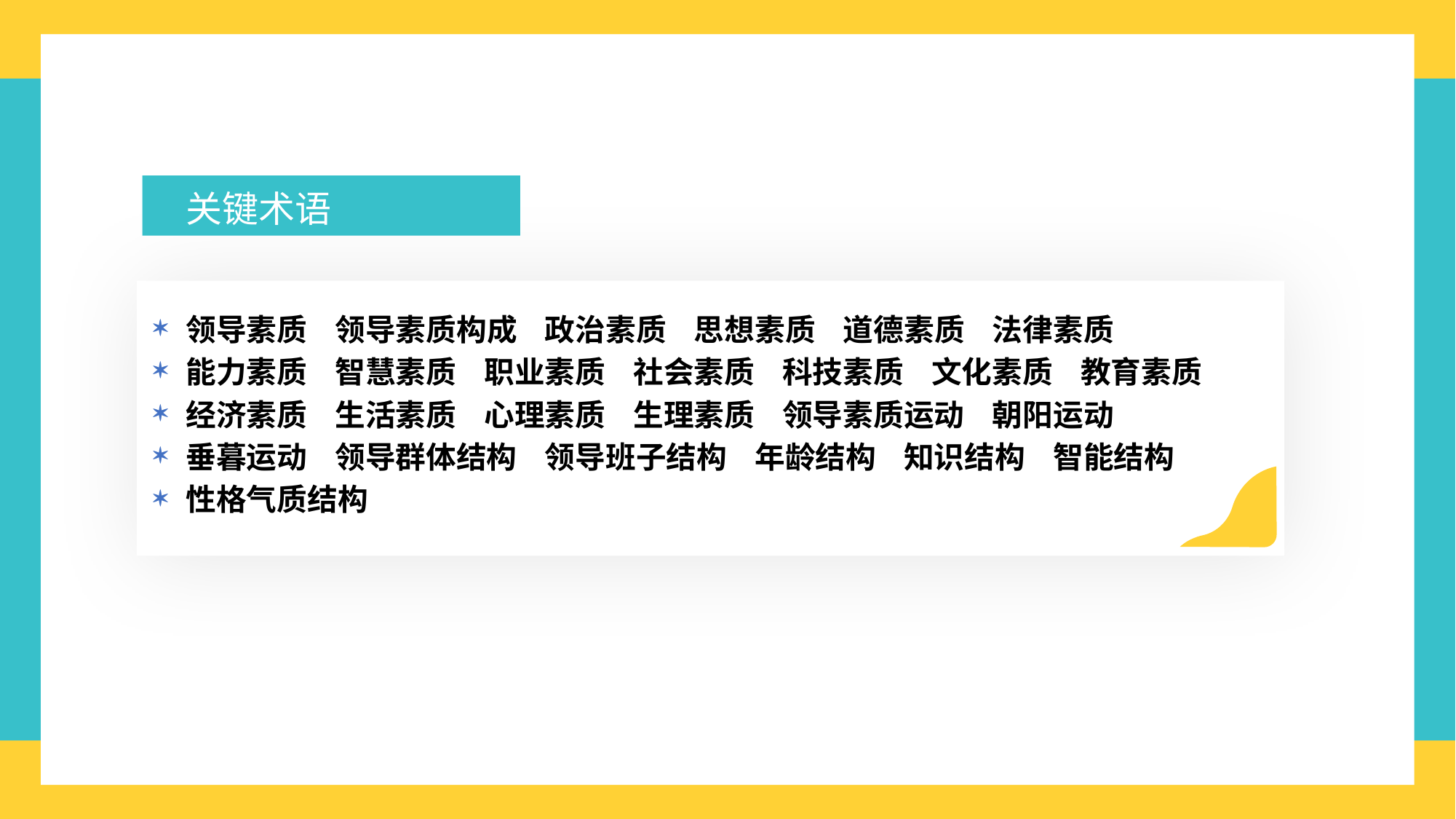

关键术语

领导素质    领导素质构成    政治素质    思想素质    道德素质    法律素质
能力素质    智慧素质    职业素质    社会素质    科技素质    文化素质    教育素质
经济素质    生活素质    心理素质    生理素质    领导素质运动    朝阳运动
垂暮运动    领导群体结构    领导班子结构    年龄结构    知识结构    智能结构
性格气质结构